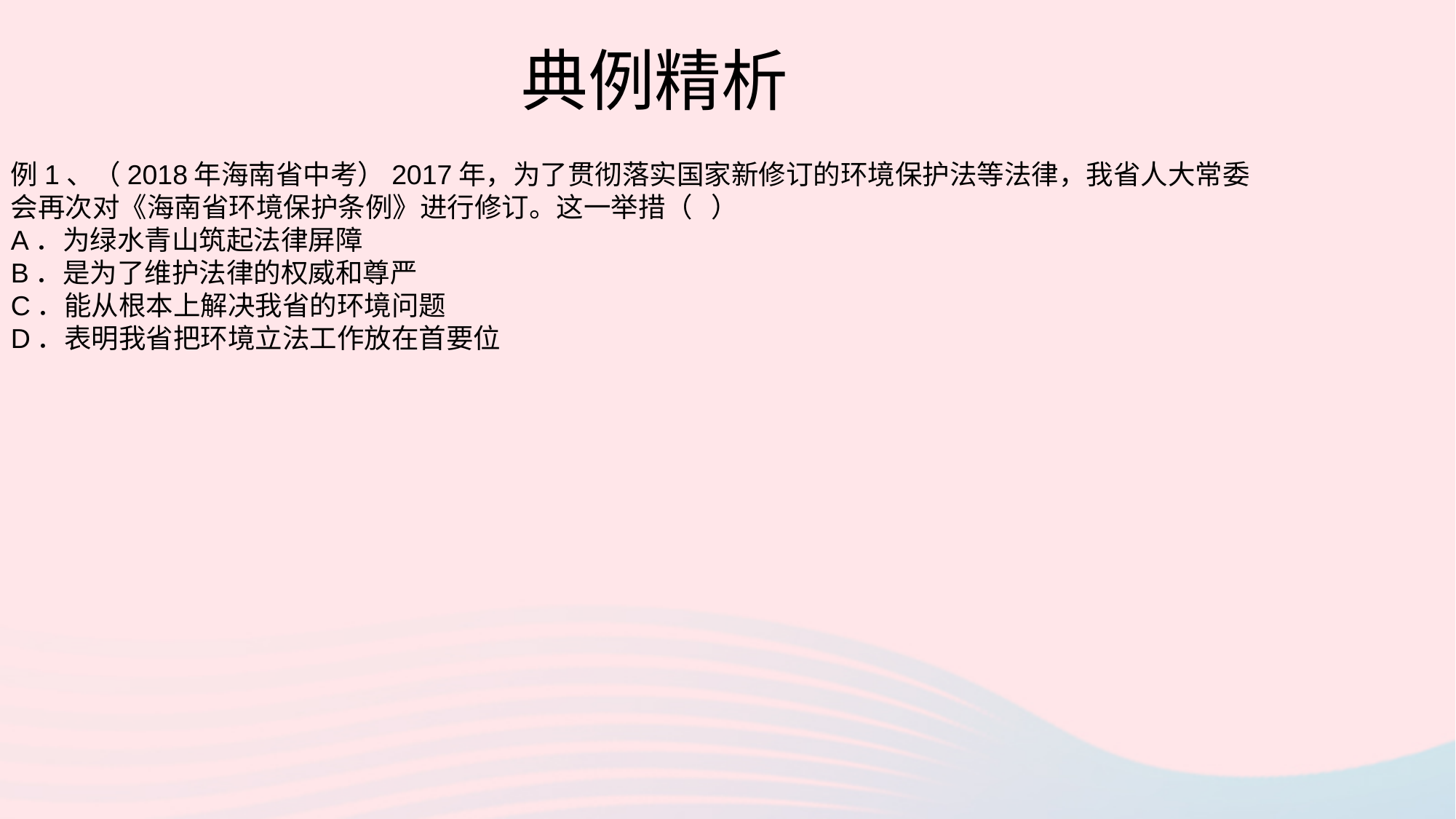

典例精析
例1、（2018年海南省中考）2017年，为了贯彻落实国家新修订的环境保护法等法律，我省人大常委会再次对《海南省环境保护条例》进行修订。这一举措（   ）
A．为绿水青山筑起法律屏障
B．是为了维护法律的权威和尊严
C．能从根本上解决我省的环境问题
D．表明我省把环境立法工作放在首要位